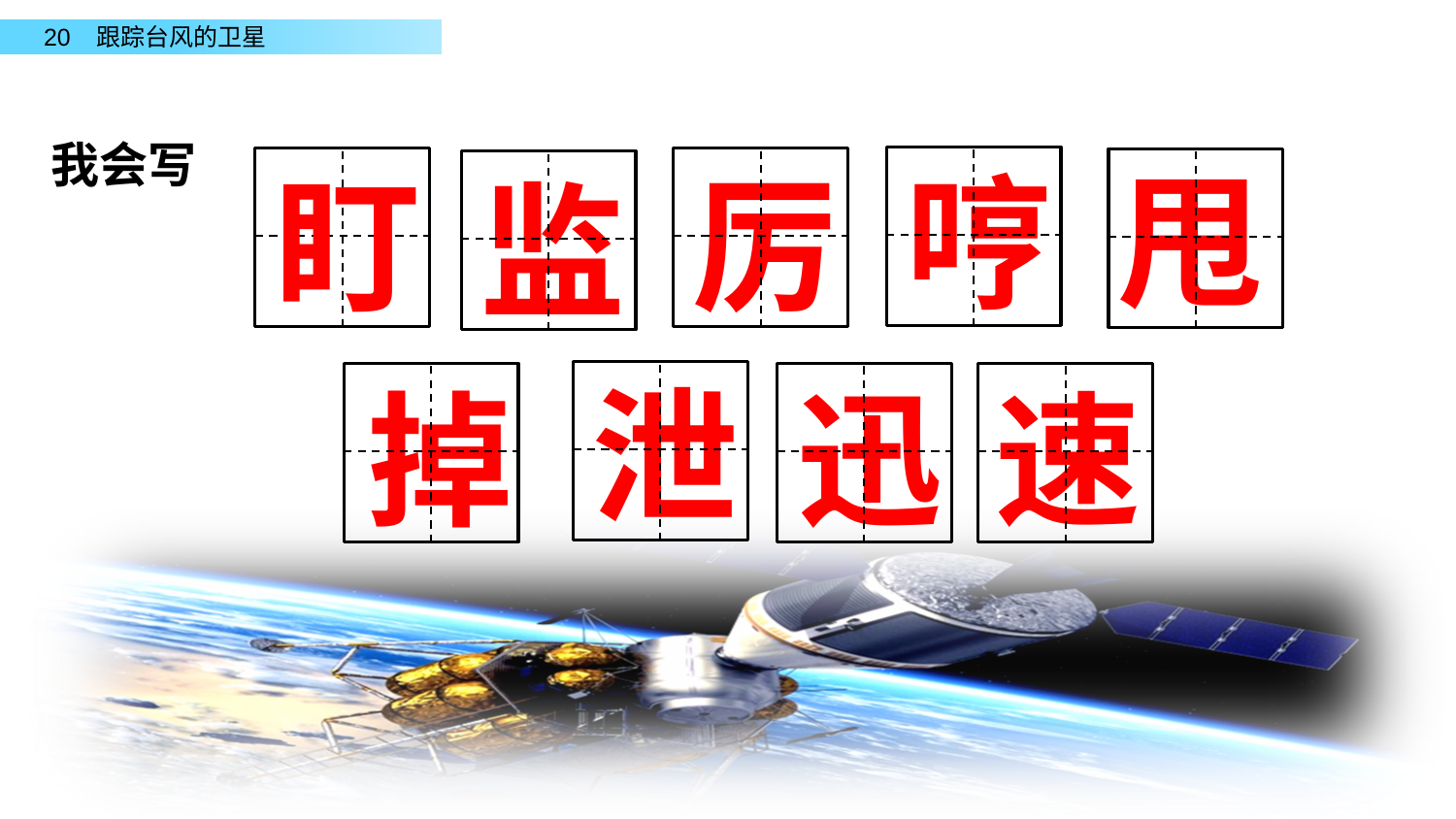

我会写

甩

哼

盯
厉

监
泄

迅

掉
速